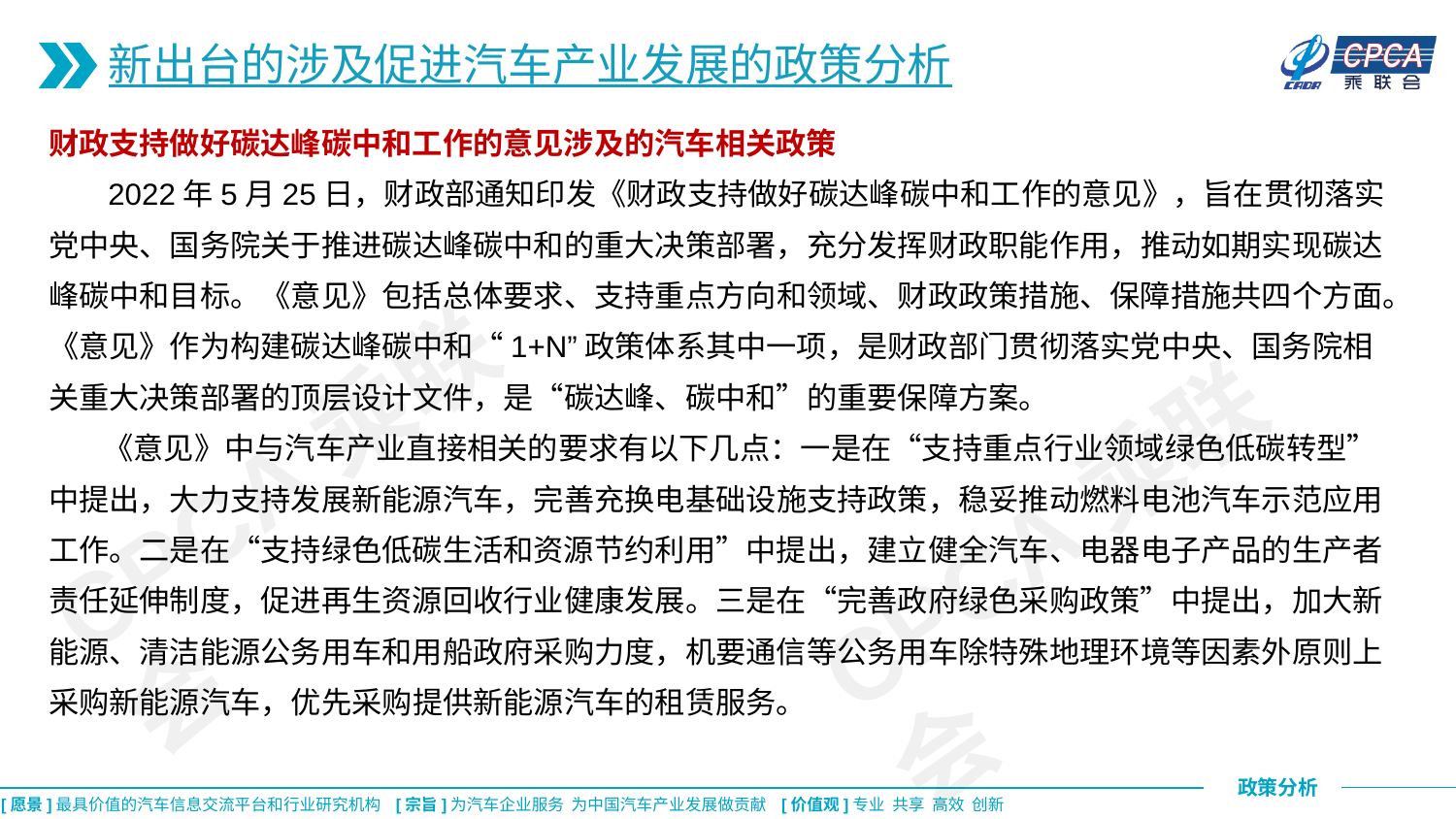

新出台的涉及促进汽车产业发展的政策分析
财政支持做好碳达峰碳中和工作的意见涉及的汽车相关政策
       2022年5月25日，财政部通知印发《财政支持做好碳达峰碳中和工作的意见》，旨在贯彻落实党中央、国务院关于推进碳达峰碳中和的重大决策部署，充分发挥财政职能作用，推动如期实现碳达峰碳中和目标。《意见》包括总体要求、支持重点方向和领域、财政政策措施、保障措施共四个方面。《意见》作为构建碳达峰碳中和“1+N”政策体系其中一项，是财政部门贯彻落实党中央、国务院相关重大决策部署的顶层设计文件，是“碳达峰、碳中和”的重要保障方案。
       《意见》中与汽车产业直接相关的要求有以下几点：一是在“支持重点行业领域绿色低碳转型”中提出，大力支持发展新能源汽车，完善充换电基础设施支持政策，稳妥推动燃料电池汽车示范应用工作。二是在“支持绿色低碳生活和资源节约利用”中提出，建立健全汽车、电器电子产品的生产者责任延伸制度，促进再生资源回收行业健康发展。三是在“完善政府绿色采购政策”中提出，加大新能源、清洁能源公务用车和用船政府采购力度，机要通信等公务用车除特殊地理环境等因素外原则上采购新能源汽车，优先采购提供新能源汽车的租赁服务。
CPCA乘联会
CPCA乘联会